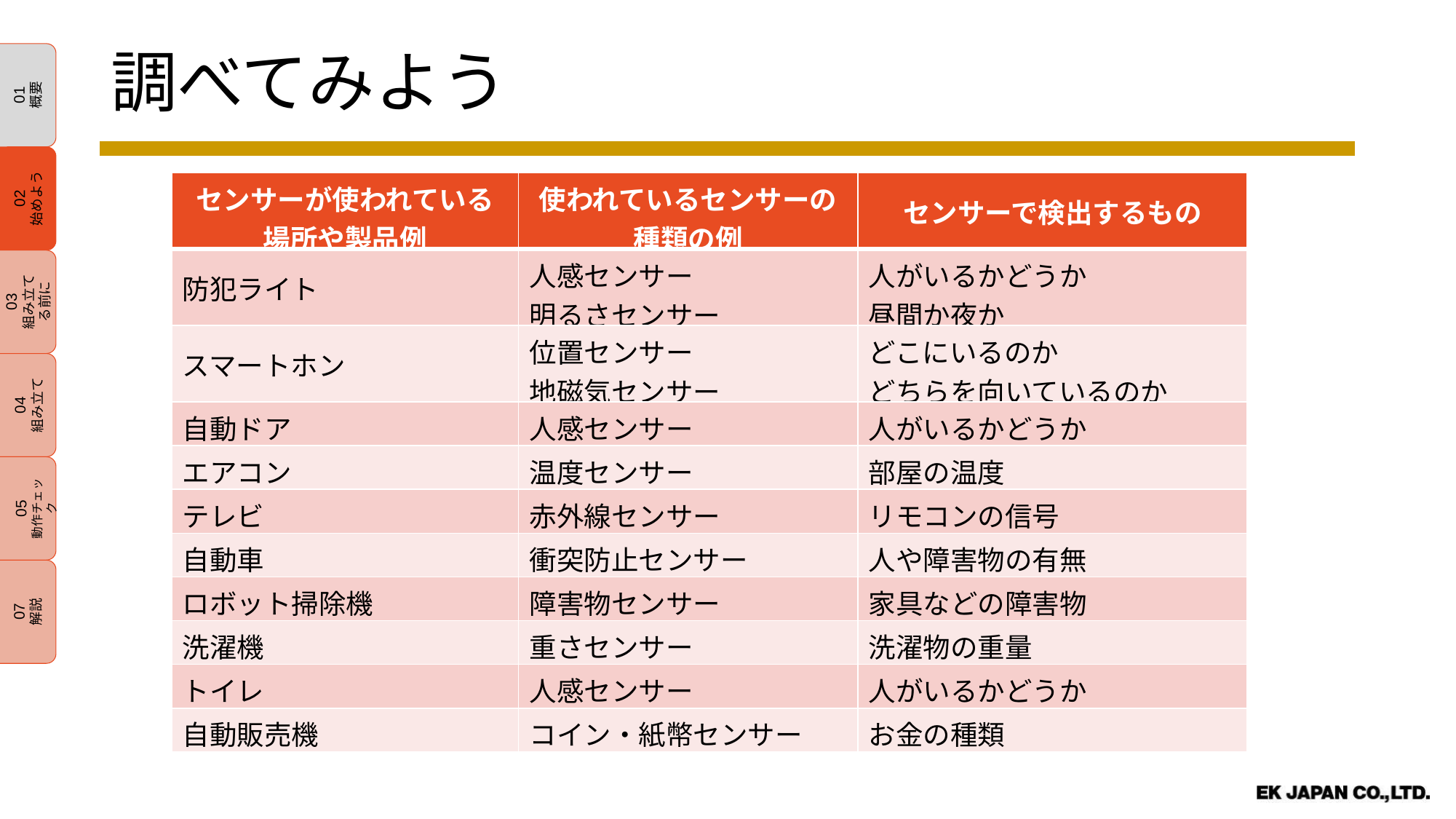

01
概要

02
始めよう
03
組み立てる前に

04
組み立て

05
動作チェック

07
解説
調べてみよう
| センサーが使われている場所や製品例 | 使われているセンサーの種類の例 | センサーで検出するもの |
| --- | --- | --- |
| 防犯ライト | 人感センサー 明るさセンサー | 人がいるかどうか 昼間か夜か |
| スマートホン | 位置センサー 地磁気センサー | どこにいるのか どちらを向いているのか |
| 自動ドア | 人感センサー | 人がいるかどうか |
| エアコン | 温度センサー | 部屋の温度 |
| テレビ | 赤外線センサー | リモコンの信号 |
| 自動車 | 衝突防止センサー | 人や障害物の有無 |
| ロボット掃除機 | 障害物センサー | 家具などの障害物 |
| 洗濯機 | 重さセンサー | 洗濯物の重量 |
| トイレ | 人感センサー | 人がいるかどうか |
| 自動販売機 | コイン・紙幣センサー | お金の種類 |